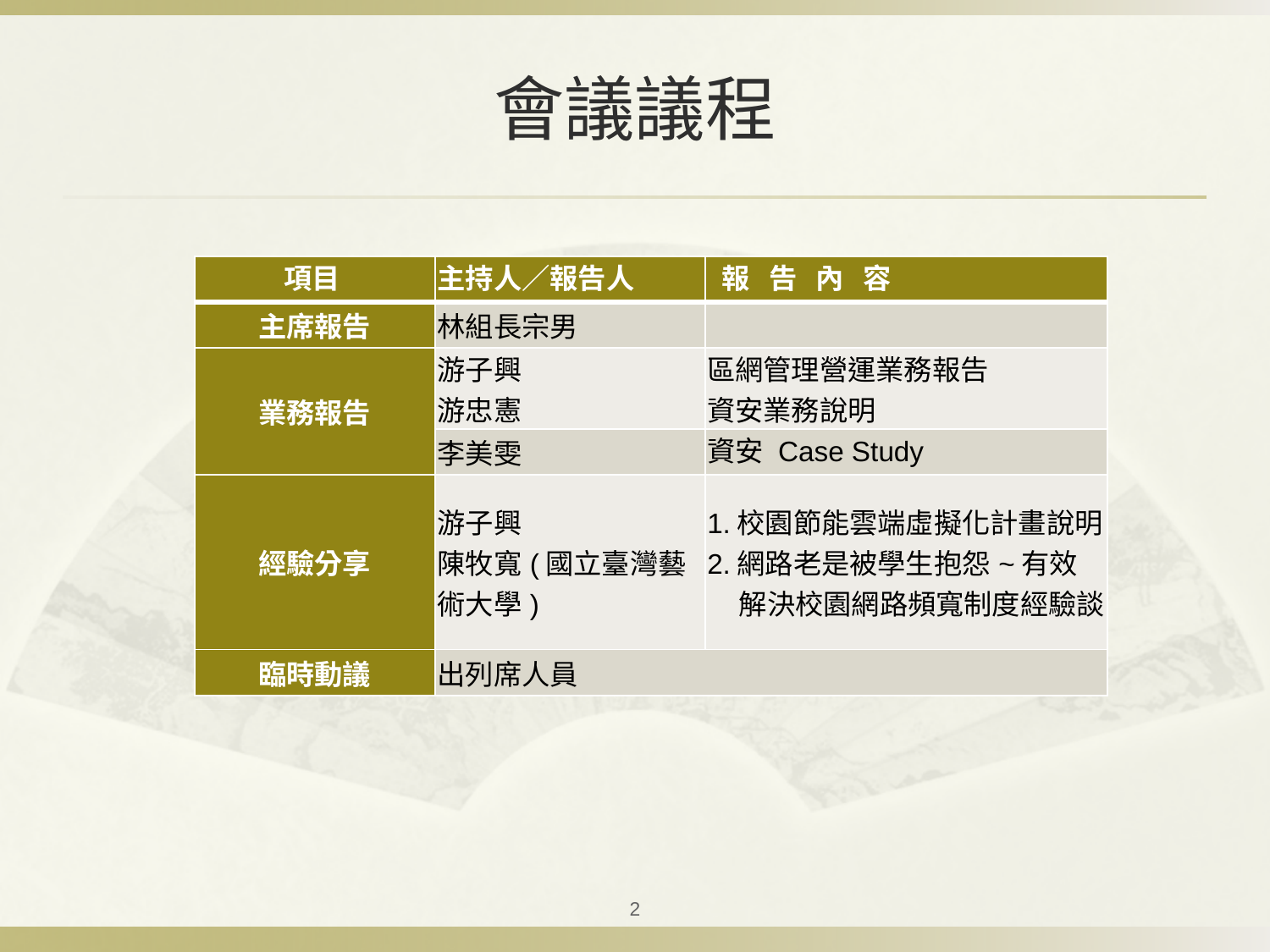

# 會議議程
| 項目 | 主持人／報告人 | 報   告   內   容 |
| --- | --- | --- |
| 主席報告 | 林組長宗男 |  |
| 業務報告 | 游子興 游忠憲 | 區網管理營運業務報告 資安業務說明 |
|  | 李美雯 | 資安 Case Study |
| 經驗分享 | 游子興 陳牧寬(國立臺灣藝術大學) | 1.校園節能雲端虛擬化計畫說明 2.網路老是被學生抱怨~有效解決校園網路頻寬制度經驗談 |
| 臨時動議 | 出列席人員 |  |
2